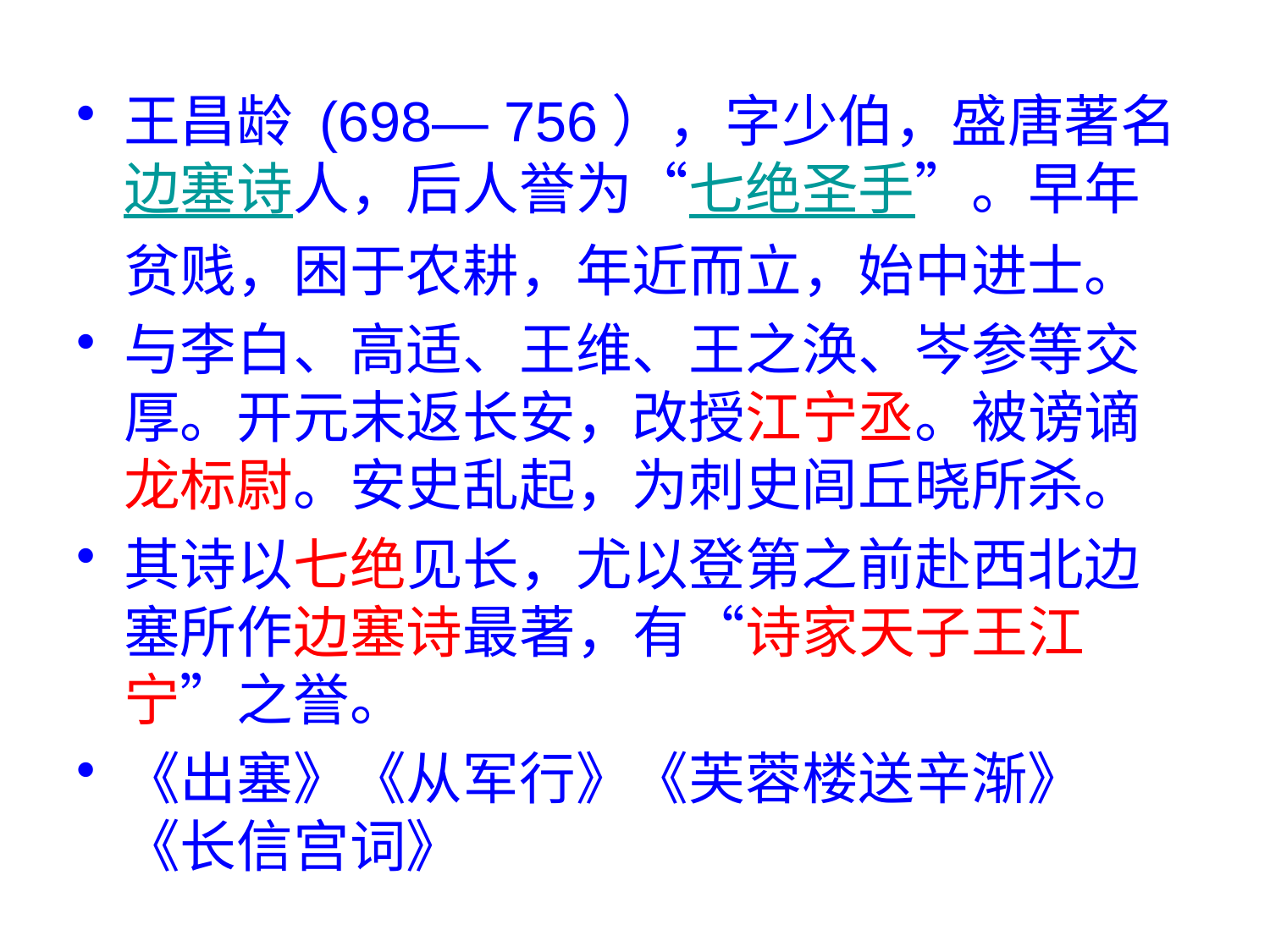

王昌龄 (698— 756），字少伯，盛唐著名边塞诗人，后人誉为“七绝圣手”。早年贫贱，困于农耕，年近而立，始中进士。
与李白、高适、王维、王之涣、岑参等交厚。开元末返长安，改授江宁丞。被谤谪龙标尉。安史乱起，为刺史闾丘晓所杀。
其诗以七绝见长，尤以登第之前赴西北边塞所作边塞诗最著，有“诗家天子王江宁”之誉。
《出塞》《从军行》《芙蓉楼送辛渐》《长信宫词》